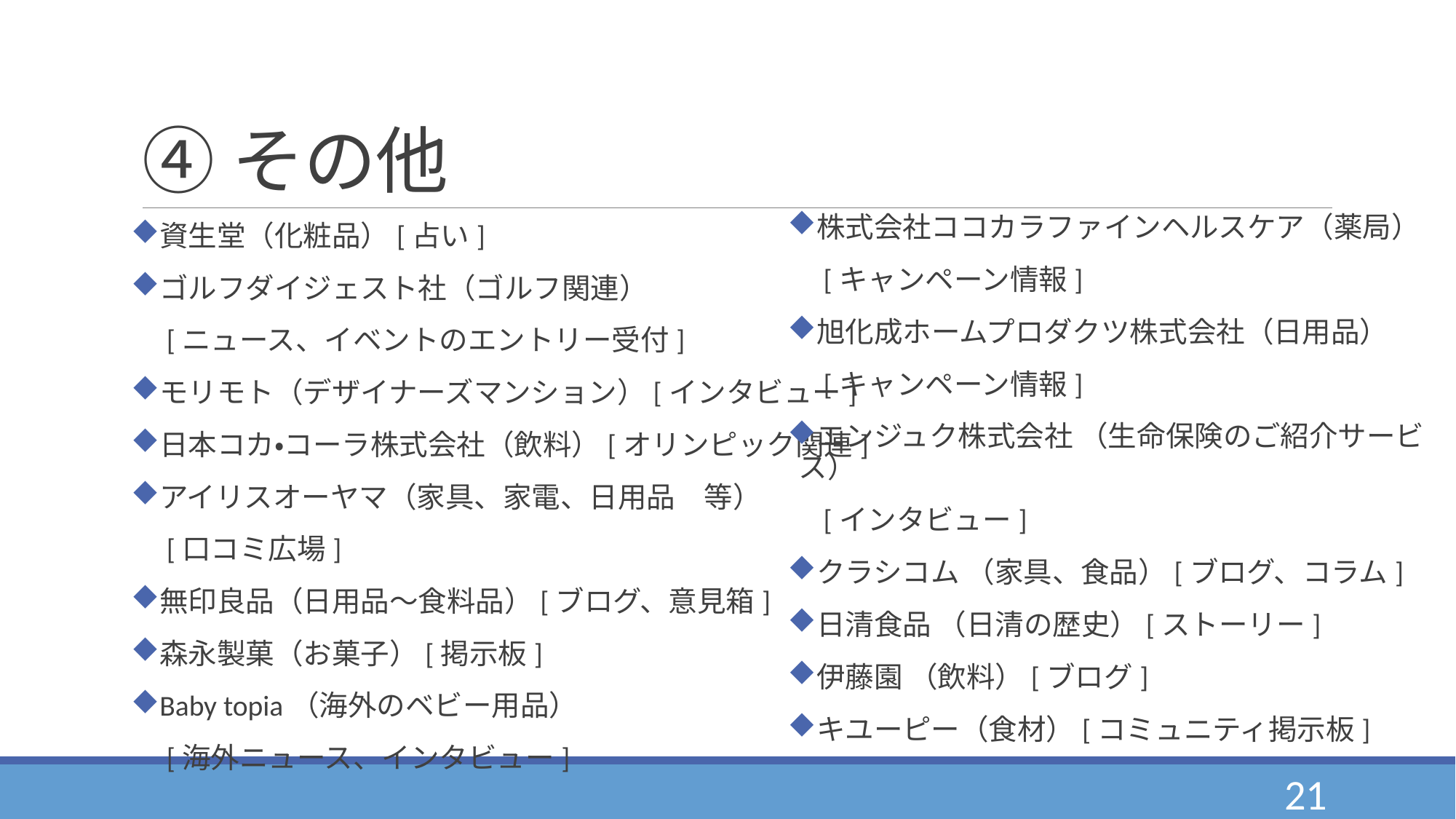

# ④その他
株式会社ココカラファインヘルスケア（薬局）
　[キャンペーン情報]
旭化成ホームプロダクツ株式会社（日用品）
　[キャンペーン情報]
エンジュク株式会社 （生命保険のご紹介サービス）
　[インタビュー]
クラシコム （家具、食品）[ブログ、コラム]
日清食品 （日清の歴史）[ストーリー]
伊藤園 （飲料）[ブログ]
キユーピー（食材）[コミュニティ掲示板]
資生堂（化粧品）[占い]
ゴルフダイジェスト社（ゴルフ関連）
　[ニュース、イベントのエントリー受付]
モリモト（デザイナーズマンション）[インタビュー]
日本コカ・コーラ株式会社（飲料）[オリンピック関連]
アイリスオーヤマ（家具、家電、日用品　等）
　[口コミ広場]
無印良品（日用品～食料品）[ブログ、意見箱]
森永製菓（お菓子）[掲示板]
Baby topia（海外のベビー用品）
　[海外ニュース、インタビュー]

21